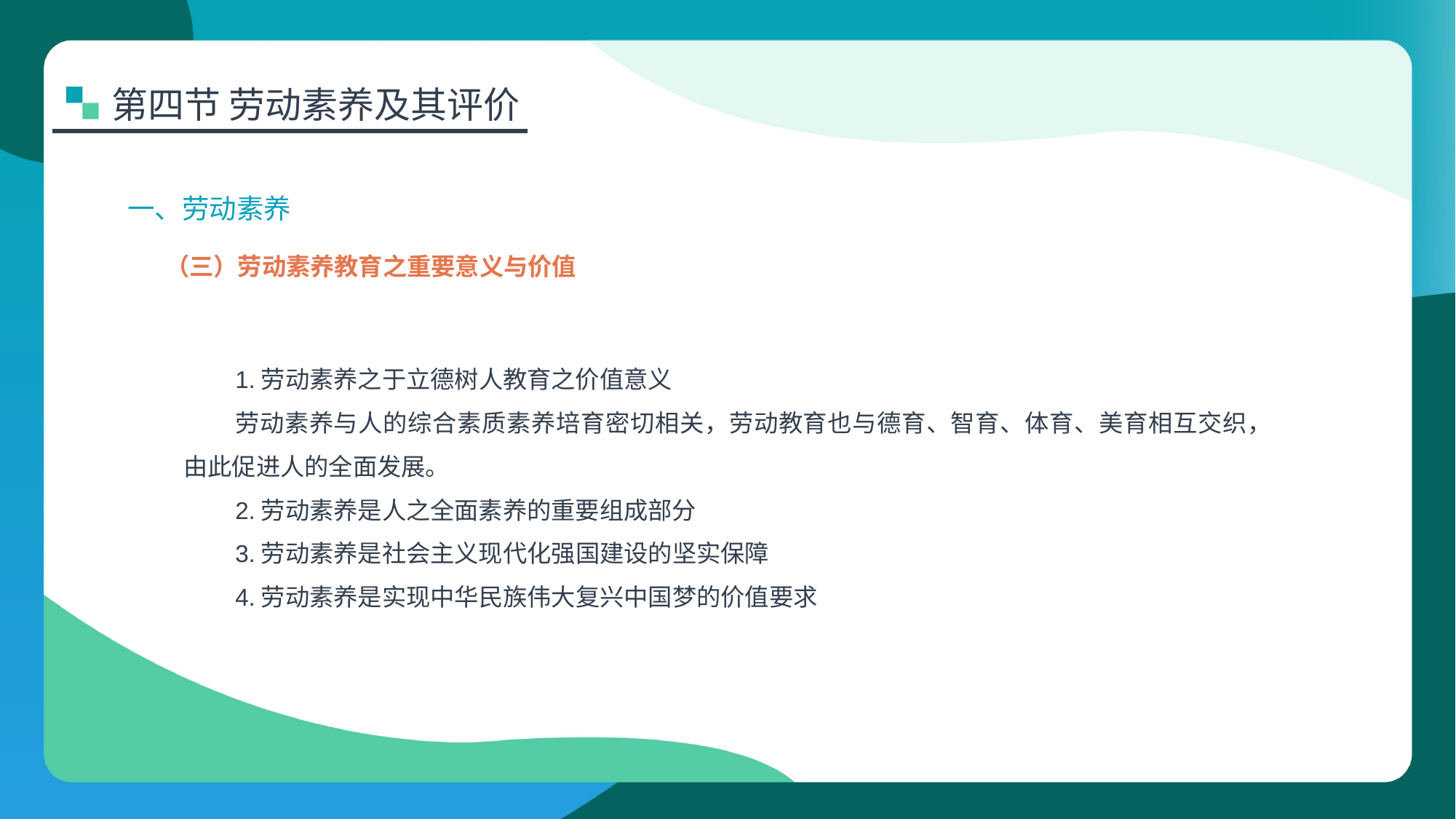

第四节 劳动素养及其评价

一、劳动素养
（三）劳动素养教育之重要意义与价值
1.劳动素养之于立德树人教育之价值意义
劳动素养与人的综合素质素养培育密切相关，劳动教育也与德育、智育、体育、美育相互交织，由此促进人的全面发展。
2.劳动素养是人之全面素养的重要组成部分
3.劳动素养是社会主义现代化强国建设的坚实保障
4.劳动素养是实现中华民族伟大复兴中国梦的价值要求